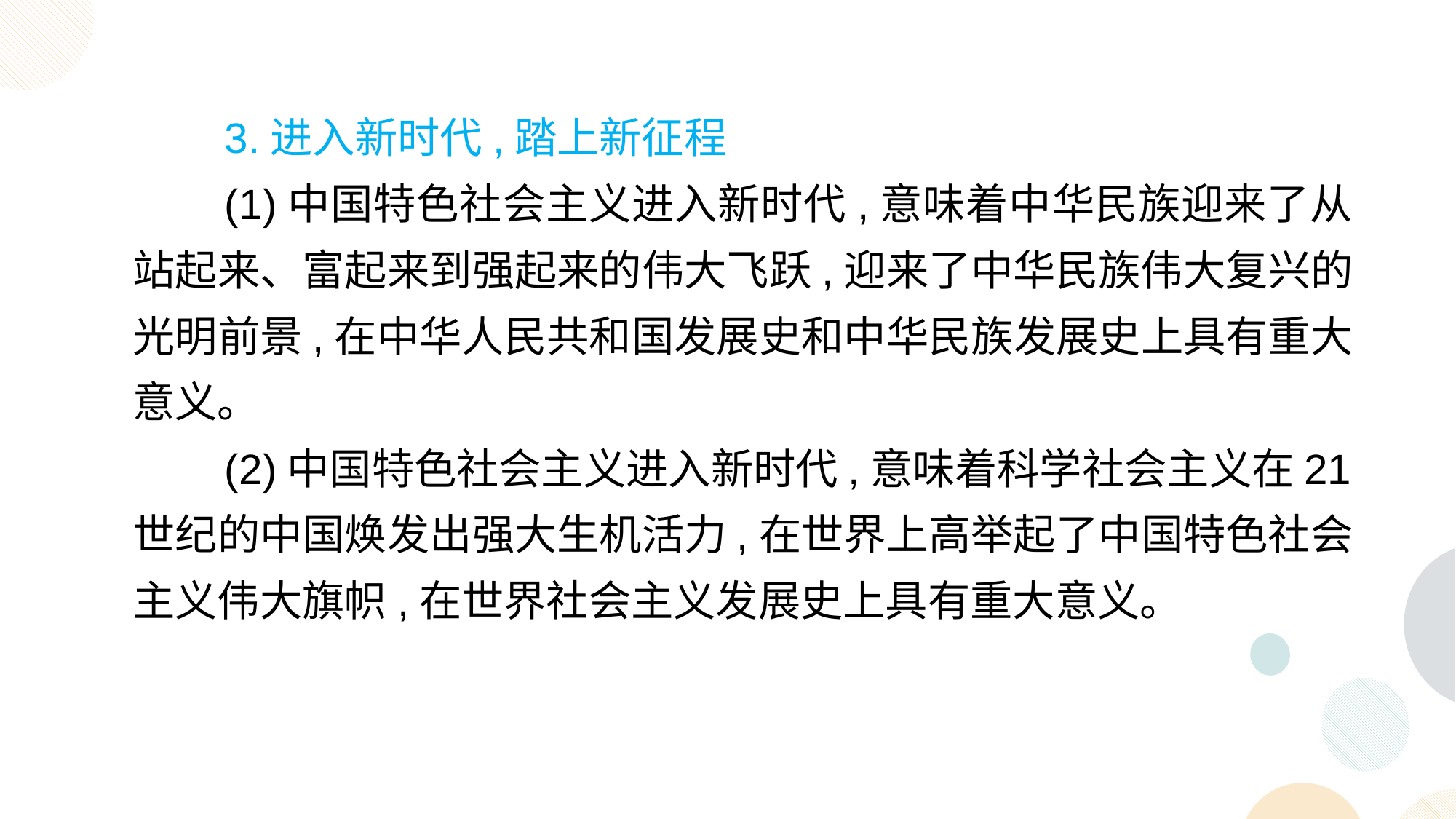

3.进入新时代,踏上新征程
(1)中国特色社会主义进入新时代,意味着中华民族迎来了从站起来、富起来到强起来的伟大飞跃,迎来了中华民族伟大复兴的光明前景,在中华人民共和国发展史和中华民族发展史上具有重大意义。
(2)中国特色社会主义进入新时代,意味着科学社会主义在21世纪的中国焕发出强大生机活力,在世界上高举起了中国特色社会主义伟大旗帜,在世界社会主义发展史上具有重大意义。